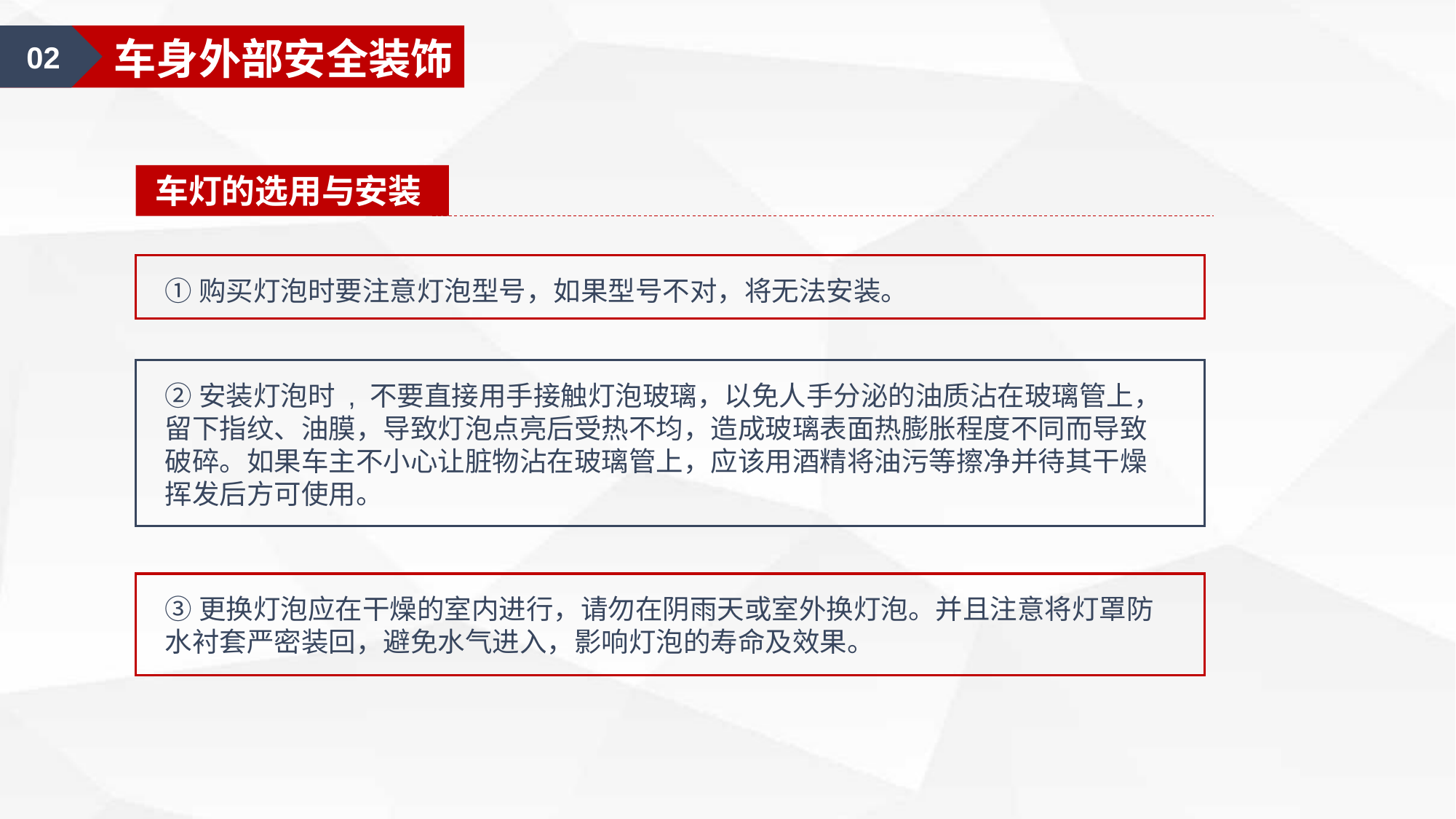

02
车身外部安全装饰
车灯的选用与安装

①购买灯泡时要注意灯泡型号，如果型号不对，将无法安装。

②安装灯泡时 , 不要直接用手接触灯泡玻璃，以免人手分泌的油质沾在玻璃管上，留下指纹、油膜，导致灯泡点亮后受热不均，造成玻璃表面热膨胀程度不同而导致破碎。如果车主不小心让脏物沾在玻璃管上，应该用酒精将油污等擦净并待其干燥挥发后方可使用。

③更换灯泡应在干燥的室内进行，请勿在阴雨天或室外换灯泡。并且注意将灯罩防水衬套严密装回，避免水气进入，影响灯泡的寿命及效果。